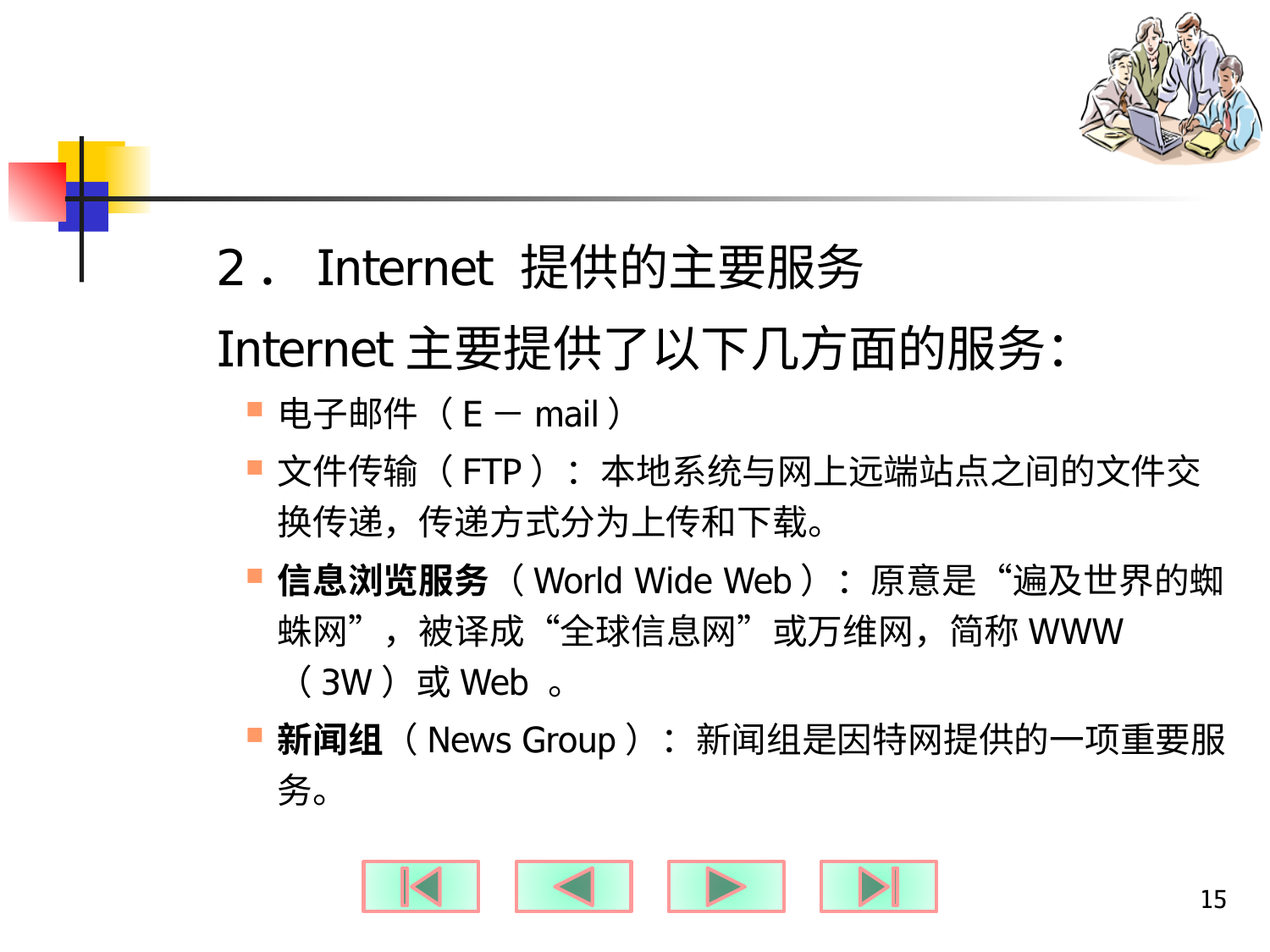

#
2．Internet 提供的主要服务
Internet主要提供了以下几方面的服务：
电子邮件（E－mail）
文件传输（FTP）：本地系统与网上远端站点之间的文件交换传递，传递方式分为上传和下载。
信息浏览服务（World Wide Web）：原意是“遍及世界的蜘蛛网”，被译成“全球信息网”或万维网，简称WWW （3W）或Web 。
新闻组（News Group）：新闻组是因特网提供的一项重要服务。
15